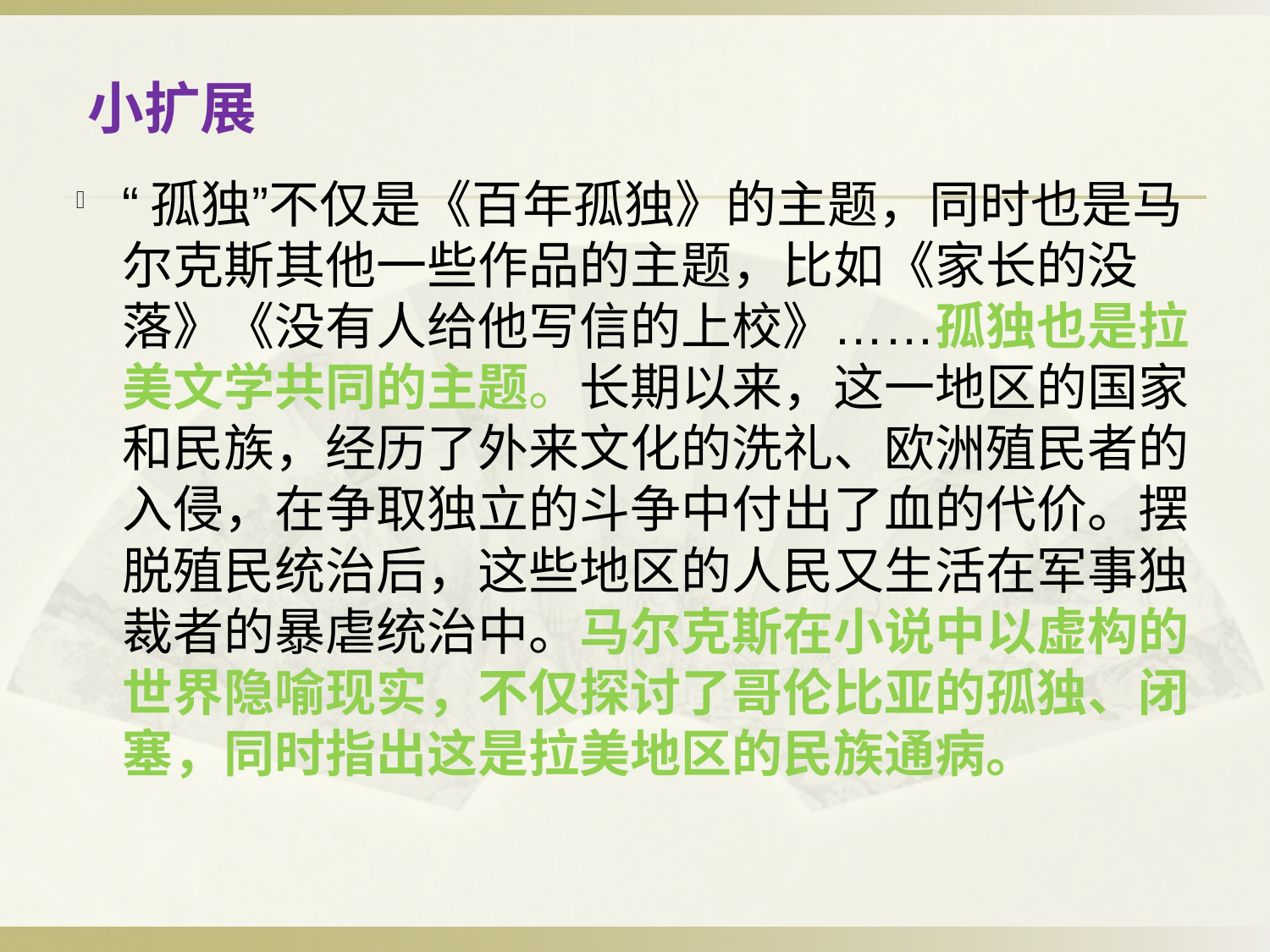

# 小扩展
“孤独”不仅是《百年孤独》的主题，同时也是马尔克斯其他一些作品的主题，比如《家长的没落》《没有人给他写信的上校》……孤独也是拉美文学共同的主题。长期以来，这一地区的国家和民族，经历了外来文化的洗礼、欧洲殖民者的入侵，在争取独立的斗争中付出了血的代价。摆脱殖民统治后，这些地区的人民又生活在军事独裁者的暴虐统治中。马尔克斯在小说中以虚构的世界隐喻现实，不仅探讨了哥伦比亚的孤独、闭塞，同时指出这是拉美地区的民族通病。